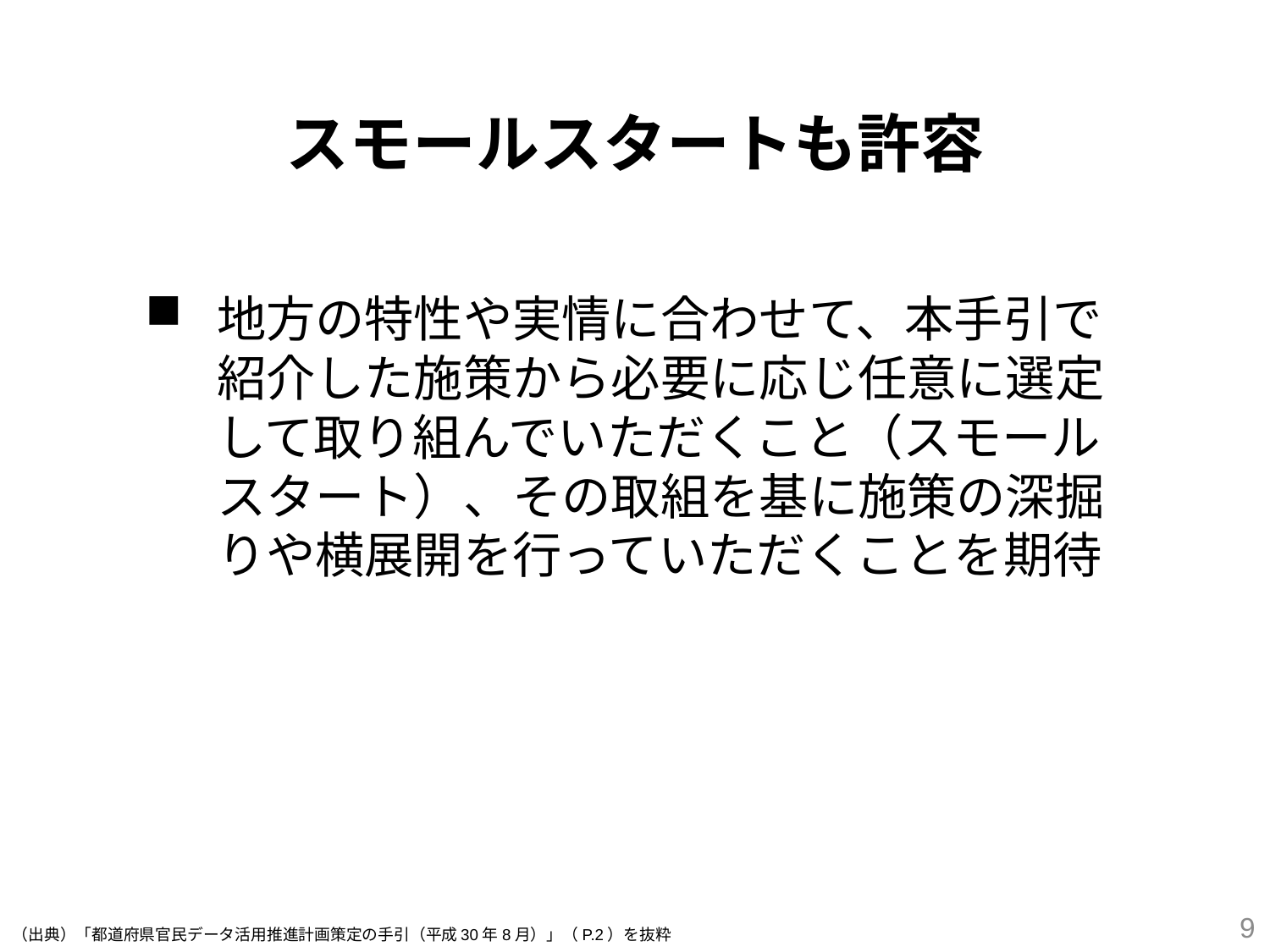

スモールスタートも許容
地方の特性や実情に合わせて、本手引で紹介した施策から必要に応じ任意に選定して取り組んでいただくこと（スモールスタート）、その取組を基に施策の深掘りや横展開を行っていただくことを期待
9
（出典）「都道府県官民データ活用推進計画策定の手引（平成30年8月）」（P.2）を抜粋